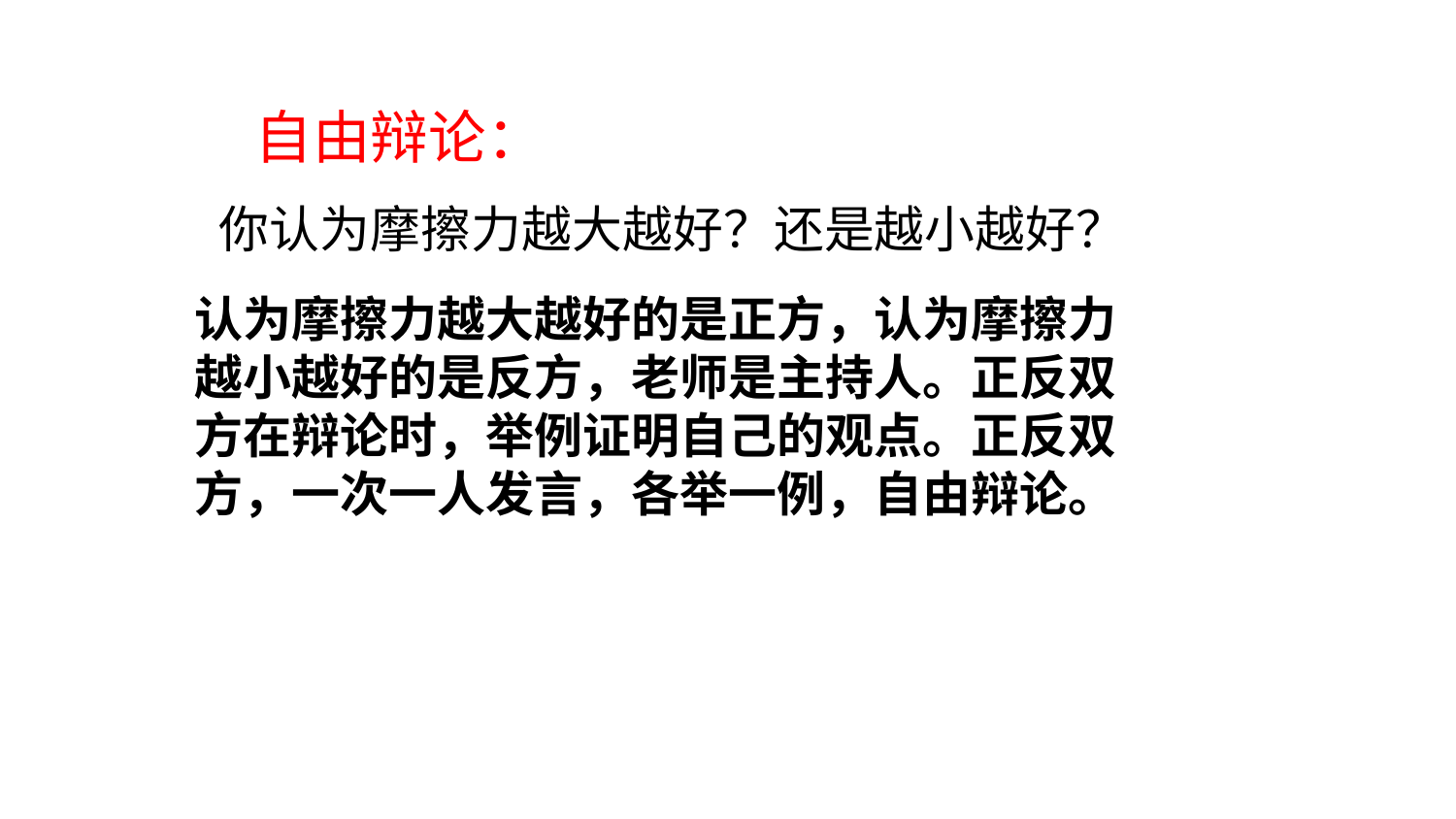

# 自由辩论：
你认为摩擦力越大越好？还是越小越好？
认为摩擦力越大越好的是正方，认为摩擦力越小越好的是反方，老师是主持人。正反双方在辩论时，举例证明自己的观点。正反双方，一次一人发言，各举一例，自由辩论。